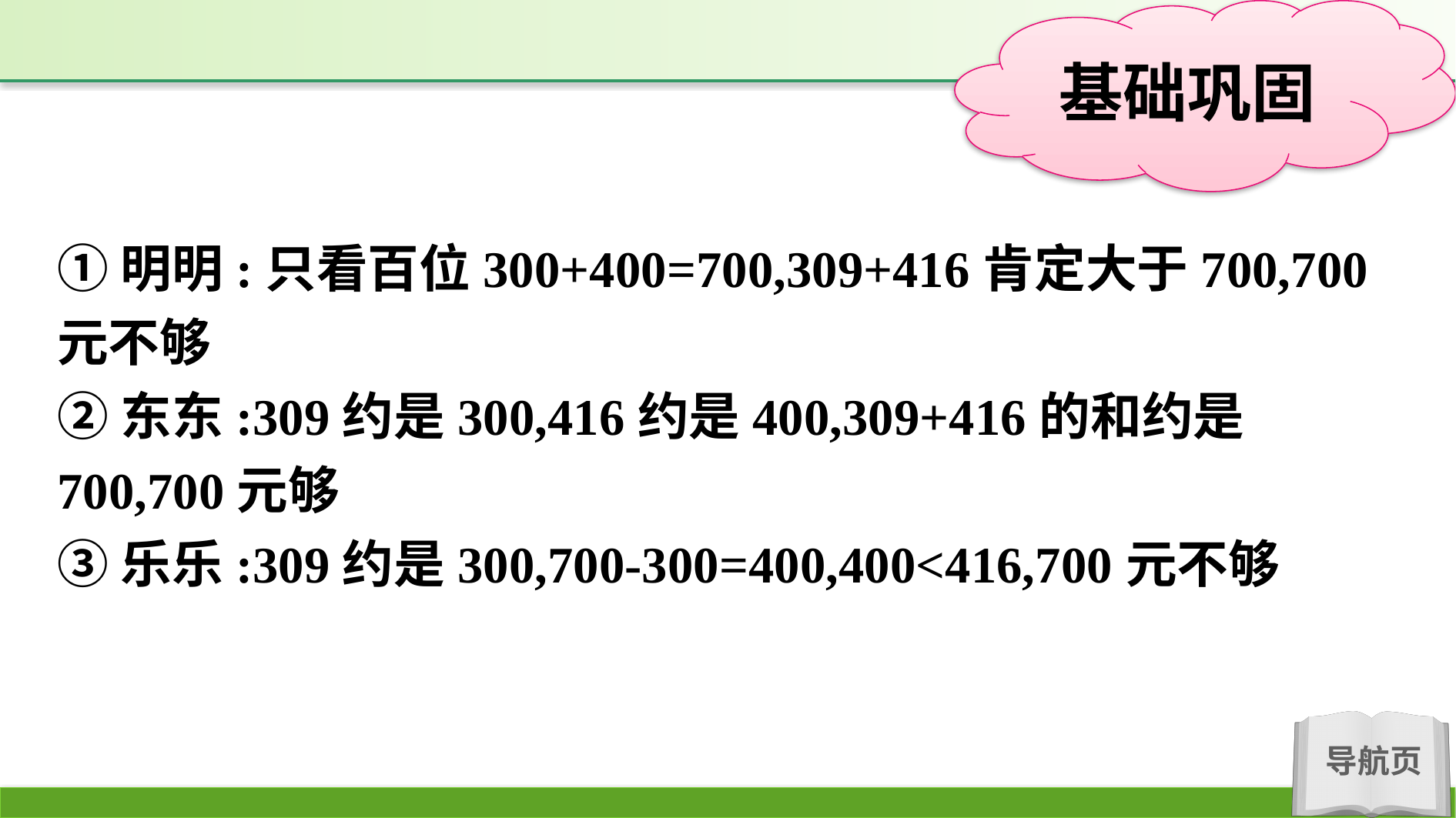

①明明:只看百位300+400=700,309+416肯定大于700,700元不够
②东东:309约是300,416约是400,309+416的和约是700,700元够
③乐乐:309约是300,700-300=400,400<416,700元不够